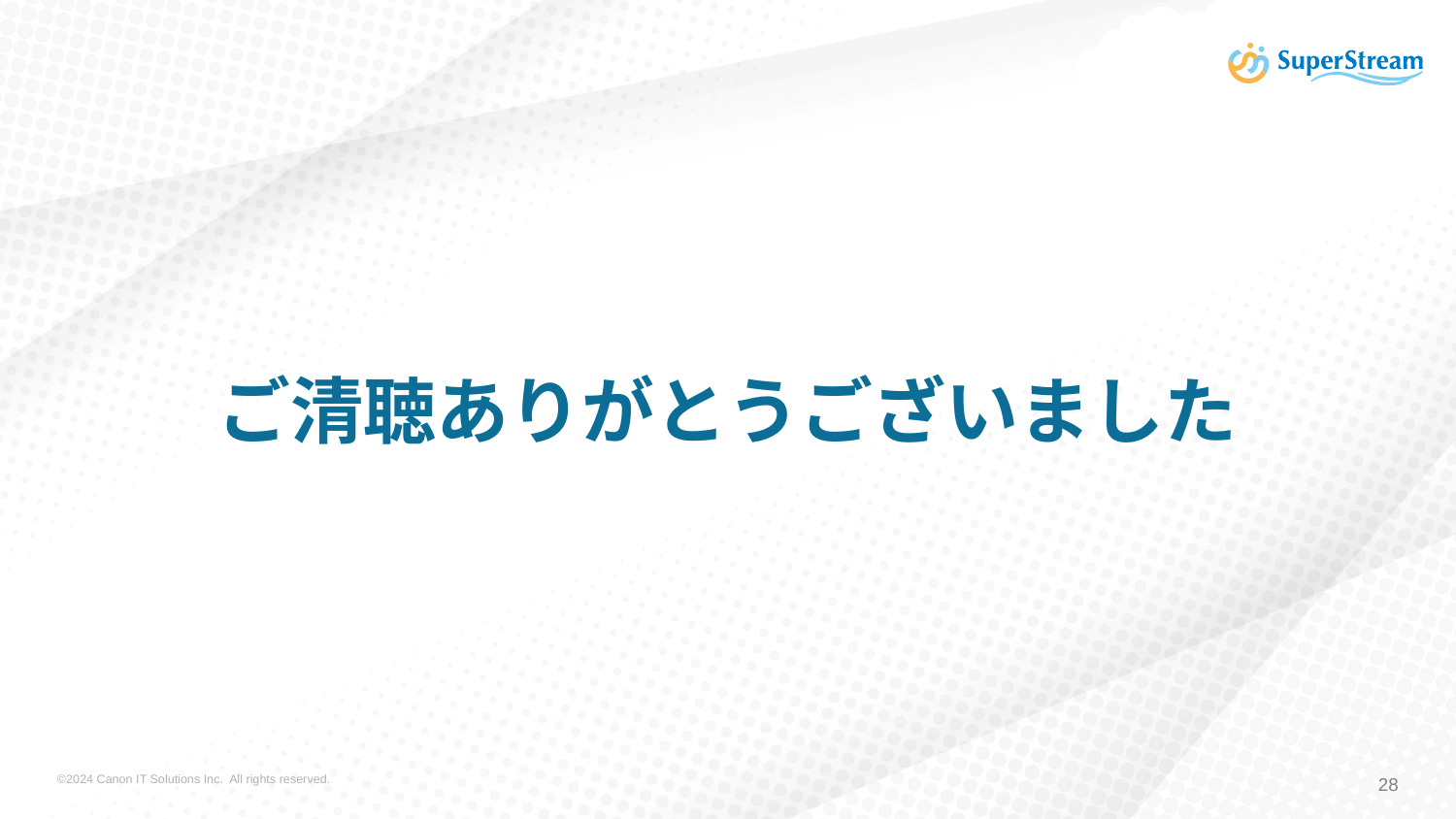

ご清聴ありがとうございました
©2024 Canon IT Solutions Inc.  All rights reserved.
28